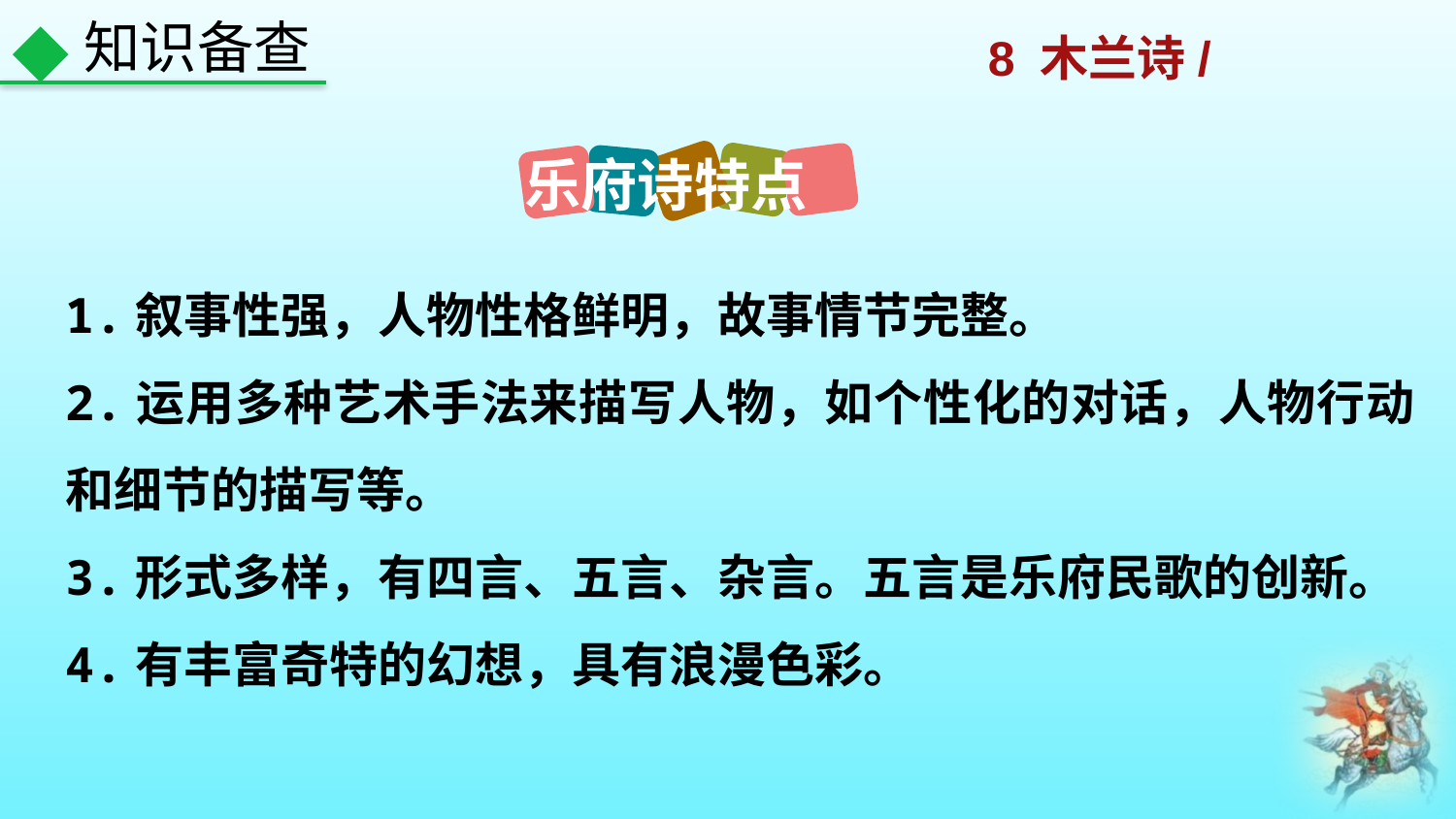

知识备查

乐府诗特点

1.叙事性强，人物性格鲜明，故事情节完整。
2.运用多种艺术手法来描写人物，如个性化的对话，人物行动和细节的描写等。
3.形式多样，有四言、五言、杂言。五言是乐府民歌的创新。
4.有丰富奇特的幻想，具有浪漫色彩。